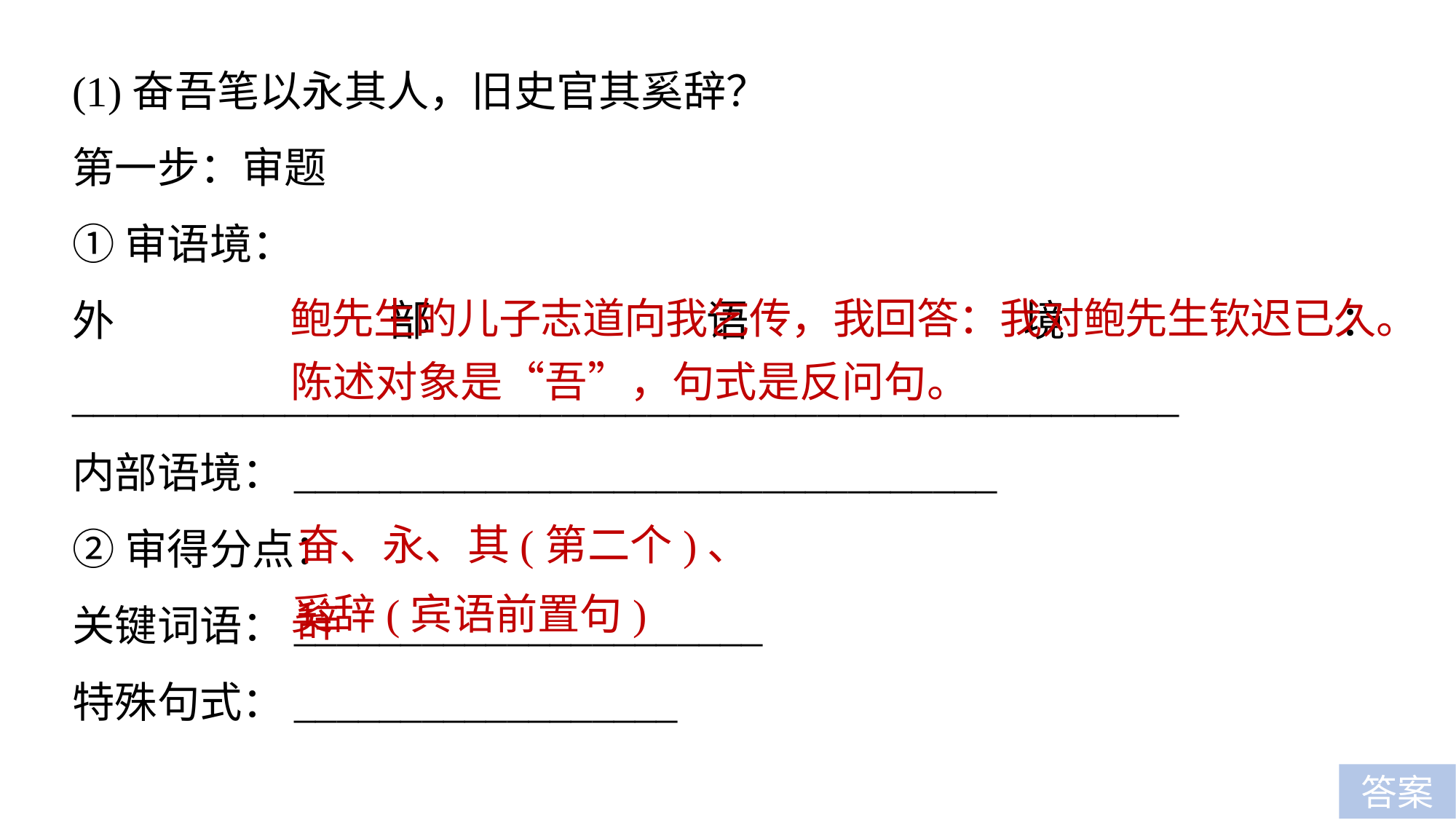

(1)奋吾笔以永其人，旧史官其奚辞？
第一步：审题
①审语境：
外部语境：____________________________________________________
内部语境：_________________________________
②审得分点：
关键词语：______________________
特殊句式：__________________
鲍先生的儿子志道向我乞传，我回答：我对鲍先生钦迟已久。
陈述对象是“吾”，句式是反问句。
奋、永、其(第二个)、辞
奚辞(宾语前置句)
答案